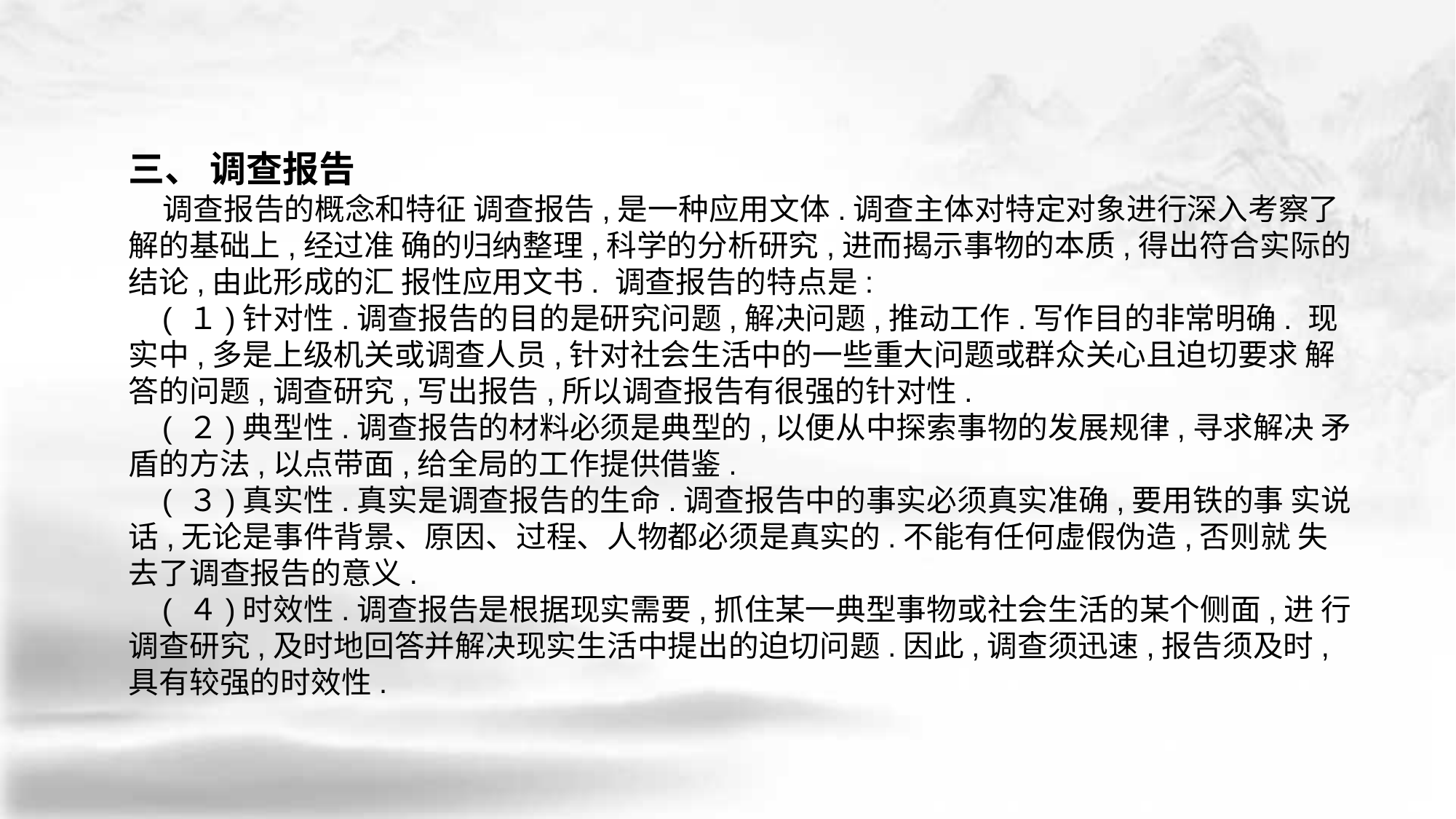

三、 调查报告
    调查报告的概念和特征 调查报告,是一种应用文体.调查主体对特定对象进行深入考察了解的基础上,经过准 确的归纳整理,科学的分析研究,进而揭示事物的本质,得出符合实际的结论,由此形成的汇 报性应用文书. 调查报告的特点是:
    ( １)针对性.调查报告的目的是研究问题,解决问题,推动工作.写作目的非常明确. 现实中,多是上级机关或调查人员,针对社会生活中的一些重大问题或群众关心且迫切要求 解答的问题,调查研究,写出报告,所以调查报告有很强的针对性.
    ( ２)典型性.调查报告的材料必须是典型的,以便从中探索事物的发展规律,寻求解决 矛盾的方法,以点带面,给全局的工作提供借鉴.
    ( ３)真实性.真实是调查报告的生命.调查报告中的事实必须真实准确,要用铁的事 实说话,无论是事件背景、原因、过程、人物都必须是真实的.不能有任何虚假伪造,否则就 失去了调查报告的意义.
    ( ４)时效性.调查报告是根据现实需要,抓住某一典型事物或社会生活的某个侧面,进 行调查研究,及时地回答并解决现实生活中提出的迫切问题.因此,调查须迅速,报告须及时,具有较强的时效性.